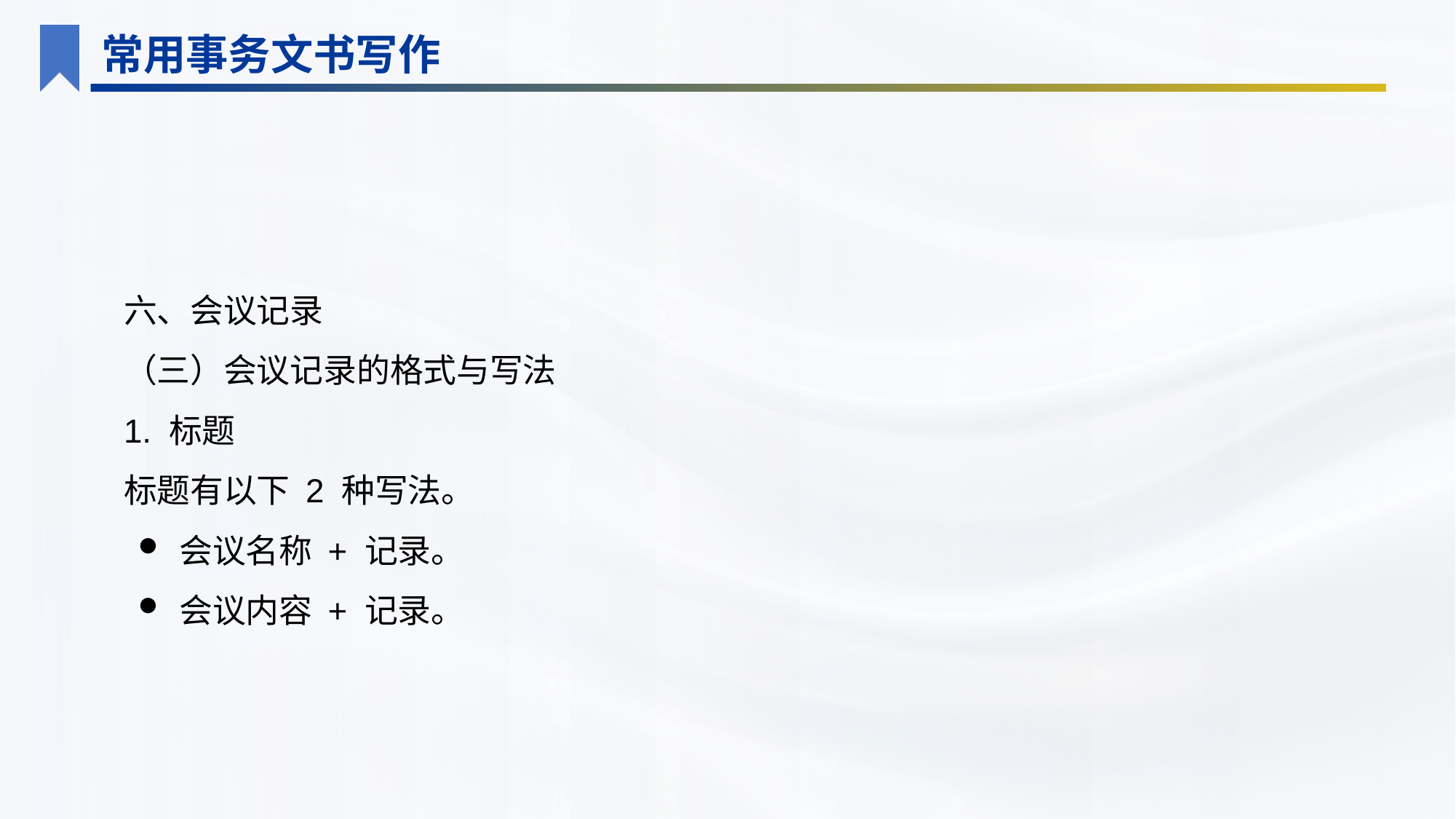

常用事务文书写作
六、会议记录
（三）会议记录的格式与写法
1. 标题
标题有以下 2 种写法。
会议名称 + 记录。
会议内容 + 记录。